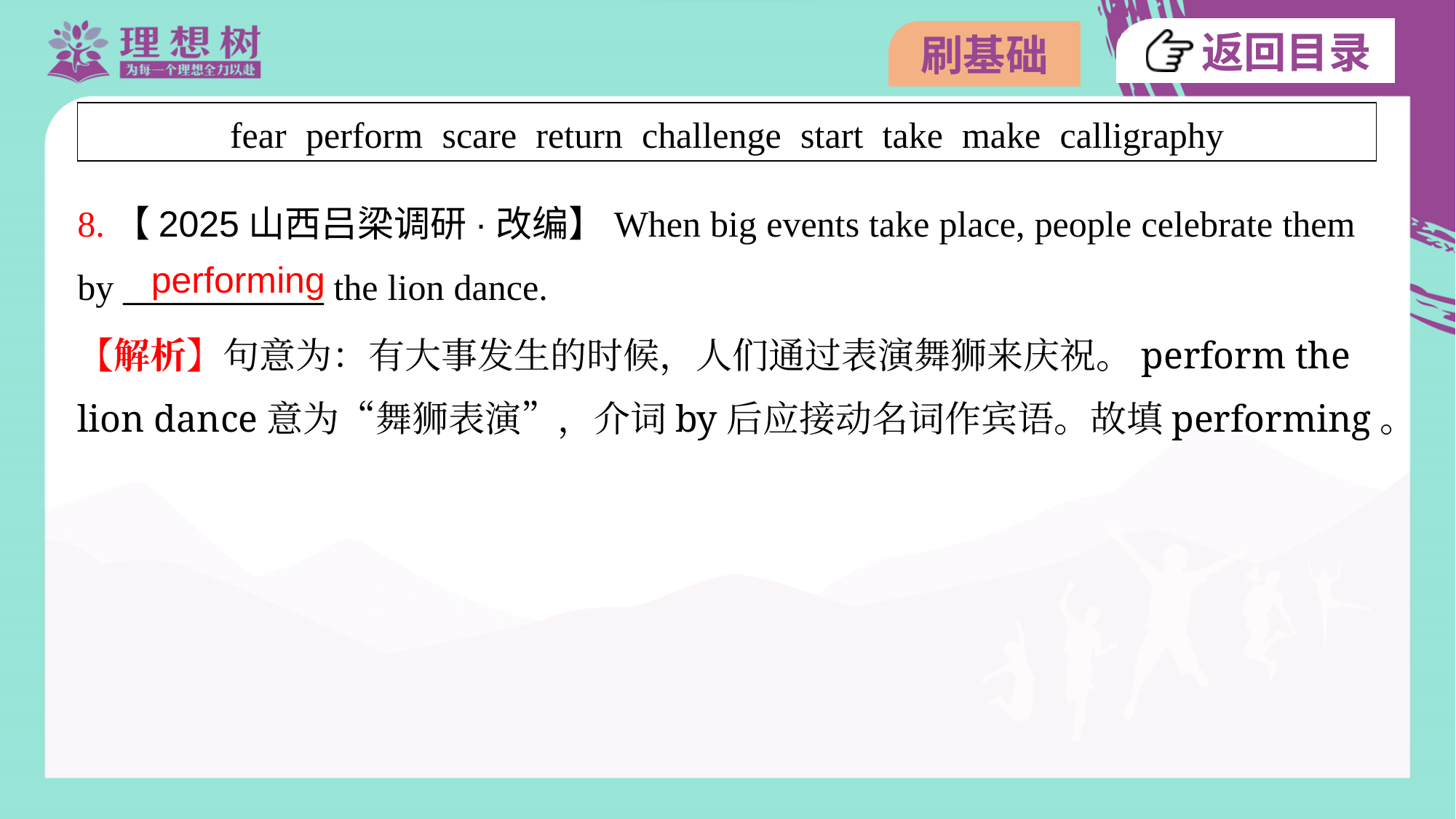

| fear perform scare return challenge start take make calligraphy |
| --- |
8.【2025山西吕梁调研·改编】When big events take place, people celebrate them
by ____________ the lion dance.
performing
【解析】句意为：有大事发生的时候，人们通过表演舞狮来庆祝。perform the
lion dance意为“舞狮表演”，介词by后应接动名词作宾语。故填performing。